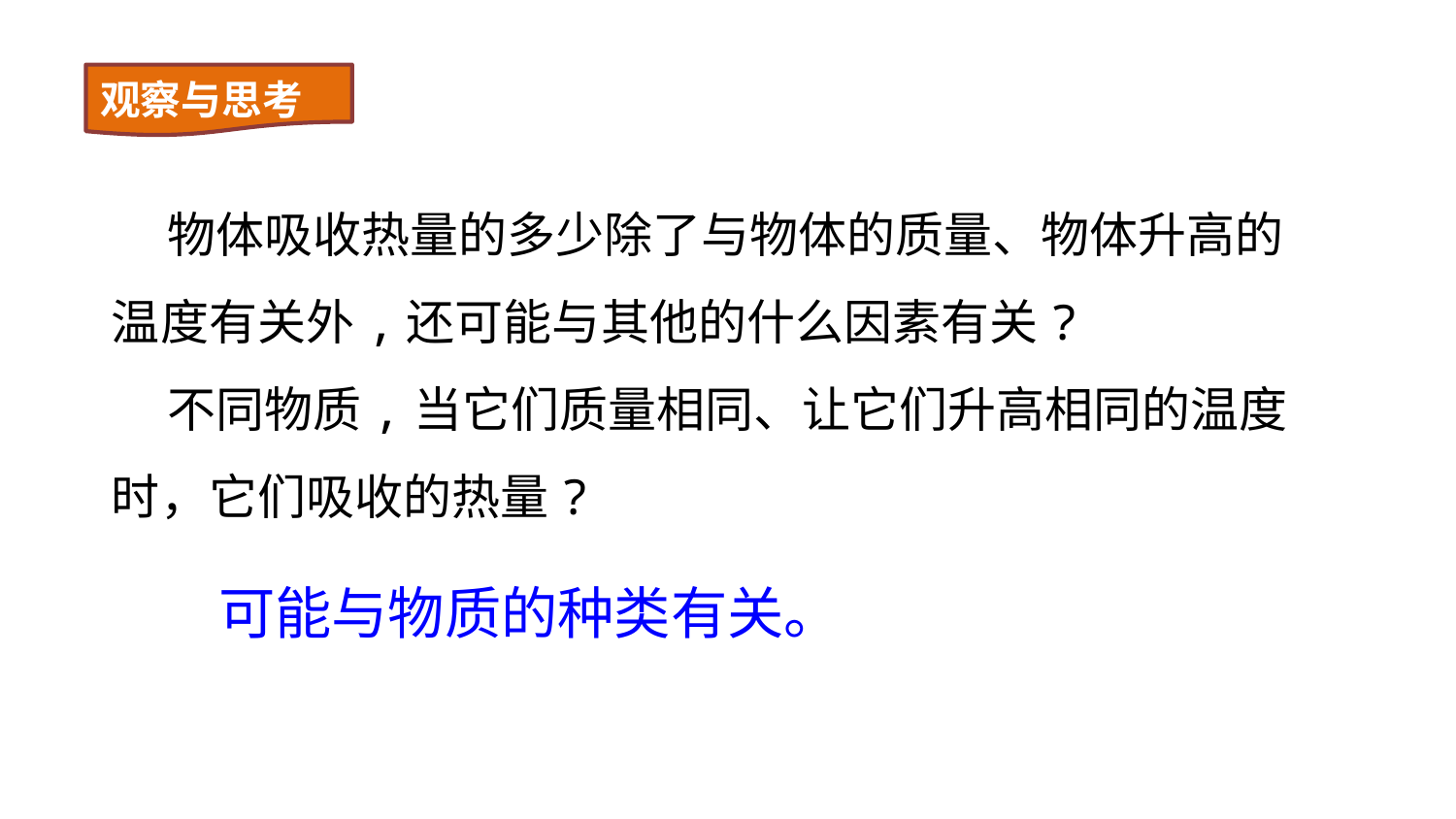

观察与思考
    物体吸收热量的多少除了与物体的质量、物体升高的温度有关外,还可能与其他的什么因素有关?
    不同物质,当它们质量相同、让它们升高相同的温度时，它们吸收的热量?
可能与物质的种类有关。